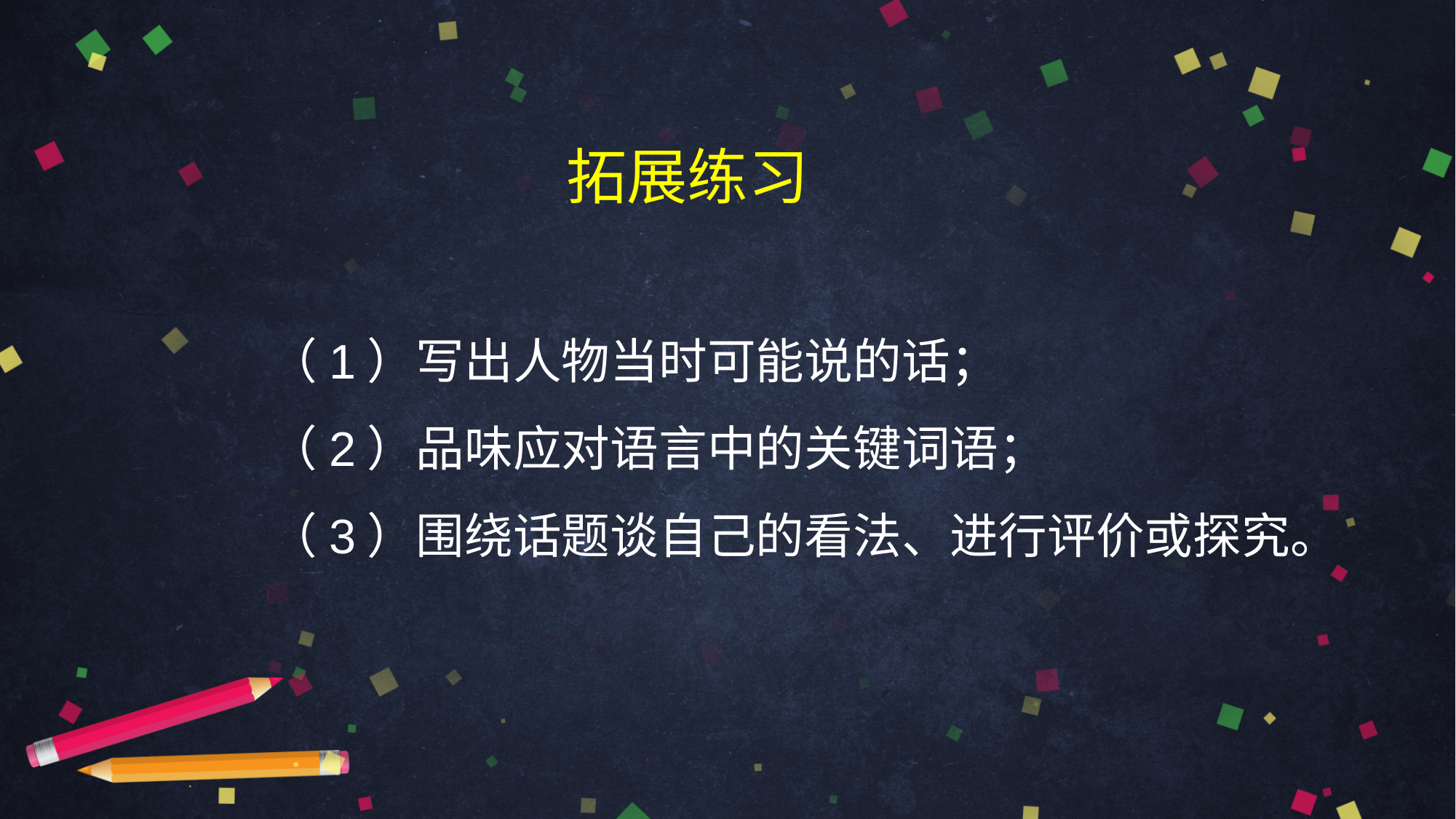

拓展练习
   （1）写出人物当时可能说的话；
   （2）品味应对语言中的关键词语；
   （3）围绕话题谈自己的看法、进行评价或探究。